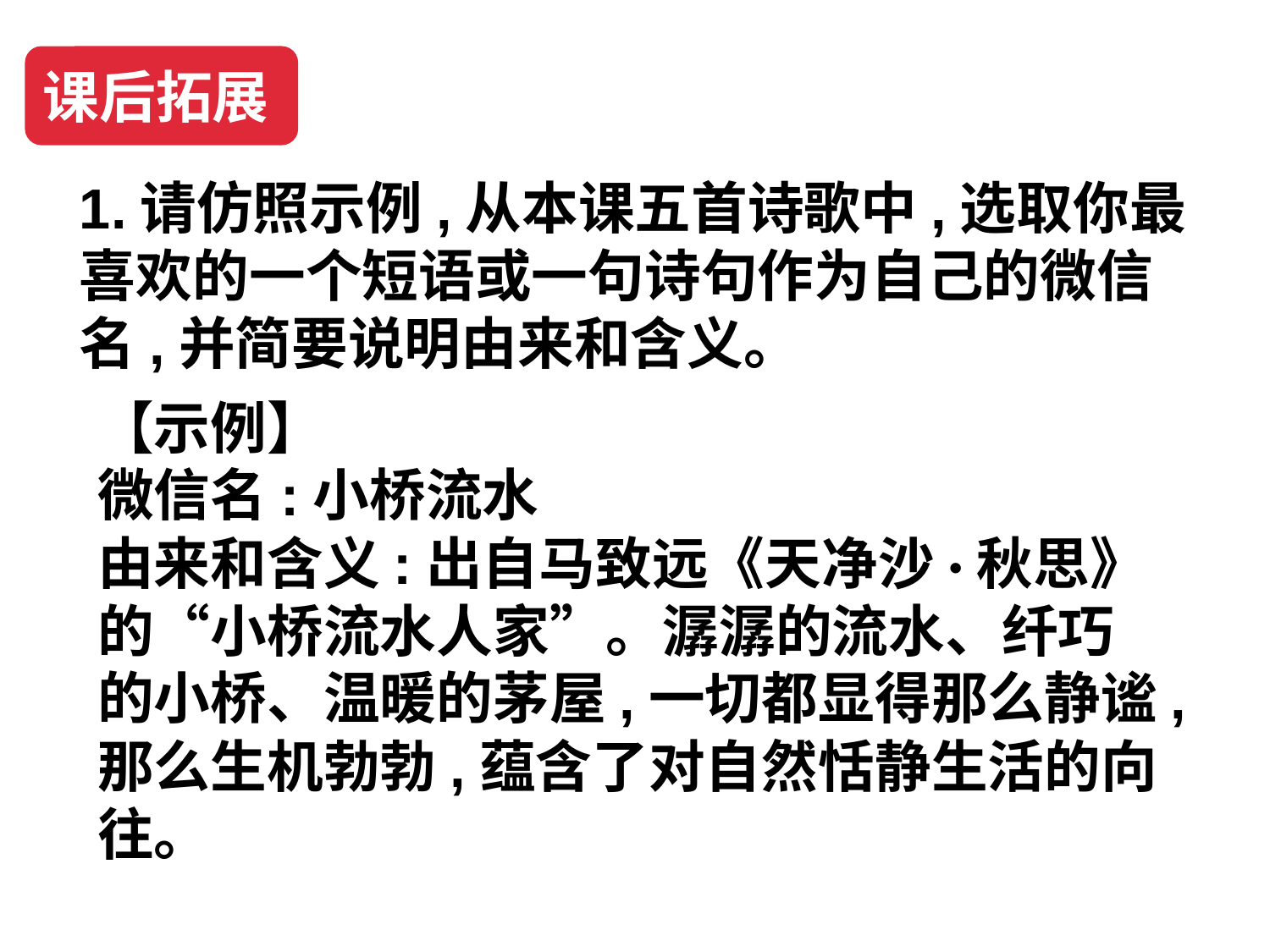

课后拓展
理趣诗哲理
1.请仿照示例,从本课五首诗歌中,选取你最喜欢的一个短语或一句诗句作为自己的微信名,并简要说明由来和含义。
【示例】
微信名:小桥流水
由来和含义:出自马致远《天净沙·秋思》的“小桥流水人家”。潺潺的流水、纤巧的小桥、温暖的茅屋,一切都显得那么静谧,那么生机勃勃,蕴含了对自然恬静生活的向往。